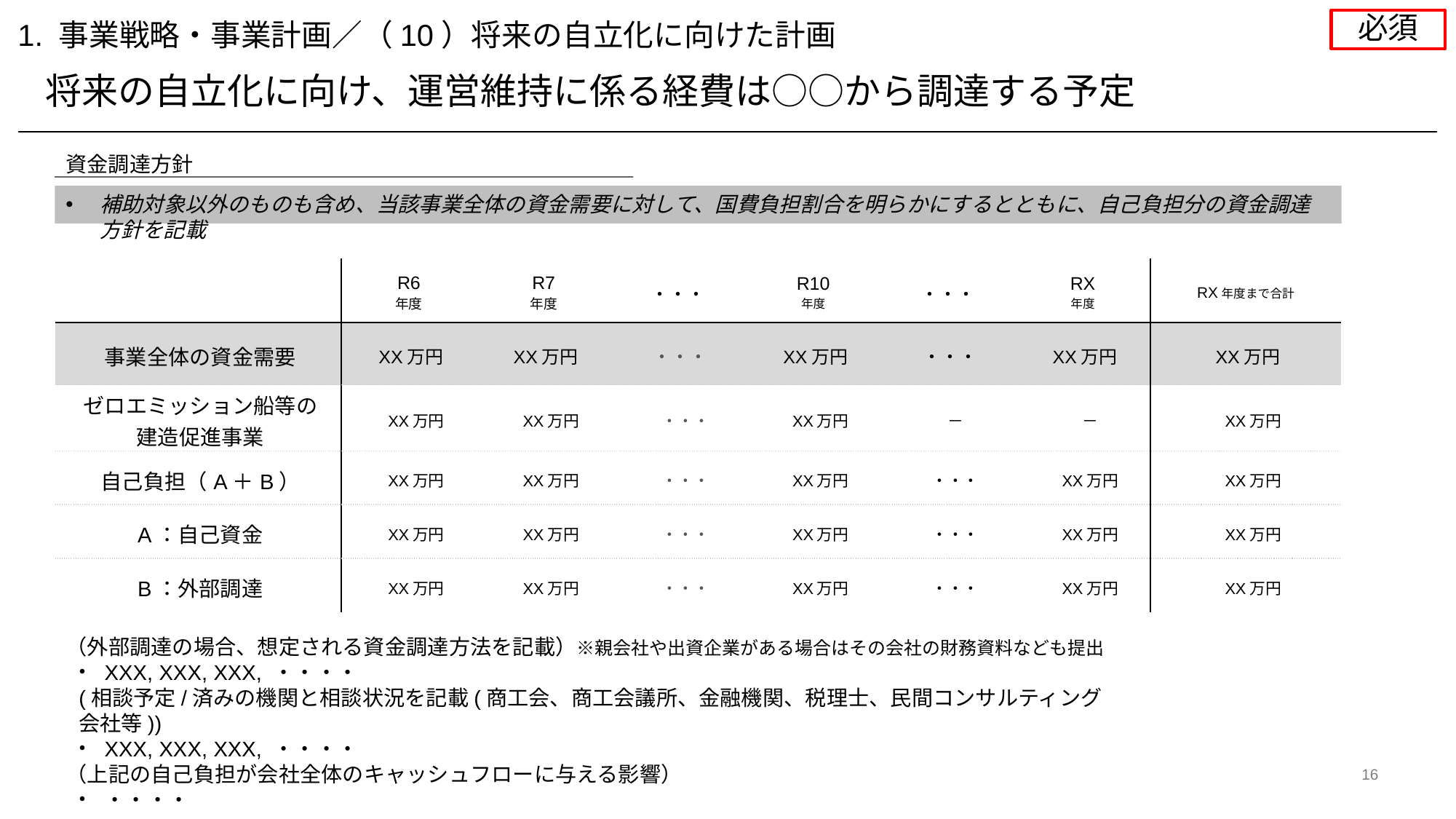

必須
1. 事業戦略・事業計画／（10）将来の自立化に向けた計画
将来の自立化に向け、運営維持に係る経費は○○から調達する予定
資金調達方針
補助対象以外のものも含め、当該事業全体の資金需要に対して、国費負担割合を明らかにするとともに、自己負担分の資金調達方針を記載
|  | R6 年度 | R7 年度 | ・・・ | R10 年度 | ・・・ | RX 年度 | RX年度まで合計 |
| --- | --- | --- | --- | --- | --- | --- | --- |
| 事業全体の資金需要 | XX万円 | XX万円 | ・・・ | XX万円 | ・・・ | XX万円 | XX万円 |
| ゼロエミッション船等の 建造促進事業 | XX万円 | XX万円 | ・・・ | XX万円 | － | － | XX万円 |
| 自己負担（A＋B） | XX万円 | XX万円 | ・・・ | XX万円 | ・・・ | XX万円 | XX万円 |
| A：自己資金 | XX万円 | XX万円 | ・・・ | XX万円 | ・・・ | XX万円 | XX万円 |
| B：外部調達 | XX万円 | XX万円 | ・・・ | XX万円 | ・・・ | XX万円 | XX万円 |
（外部調達の場合、想定される資金調達方法を記載）※親会社や出資企業がある場合はその会社の財務資料なども提出
XXX, XXX, XXX, ・・・・
(相談予定/済みの機関と相談状況を記載(商工会、商工会議所、金融機関、税理士、民間コンサルティング会社等))
XXX, XXX, XXX, ・・・・
（上記の自己負担が会社全体のキャッシュフローに与える影響）
・・・・